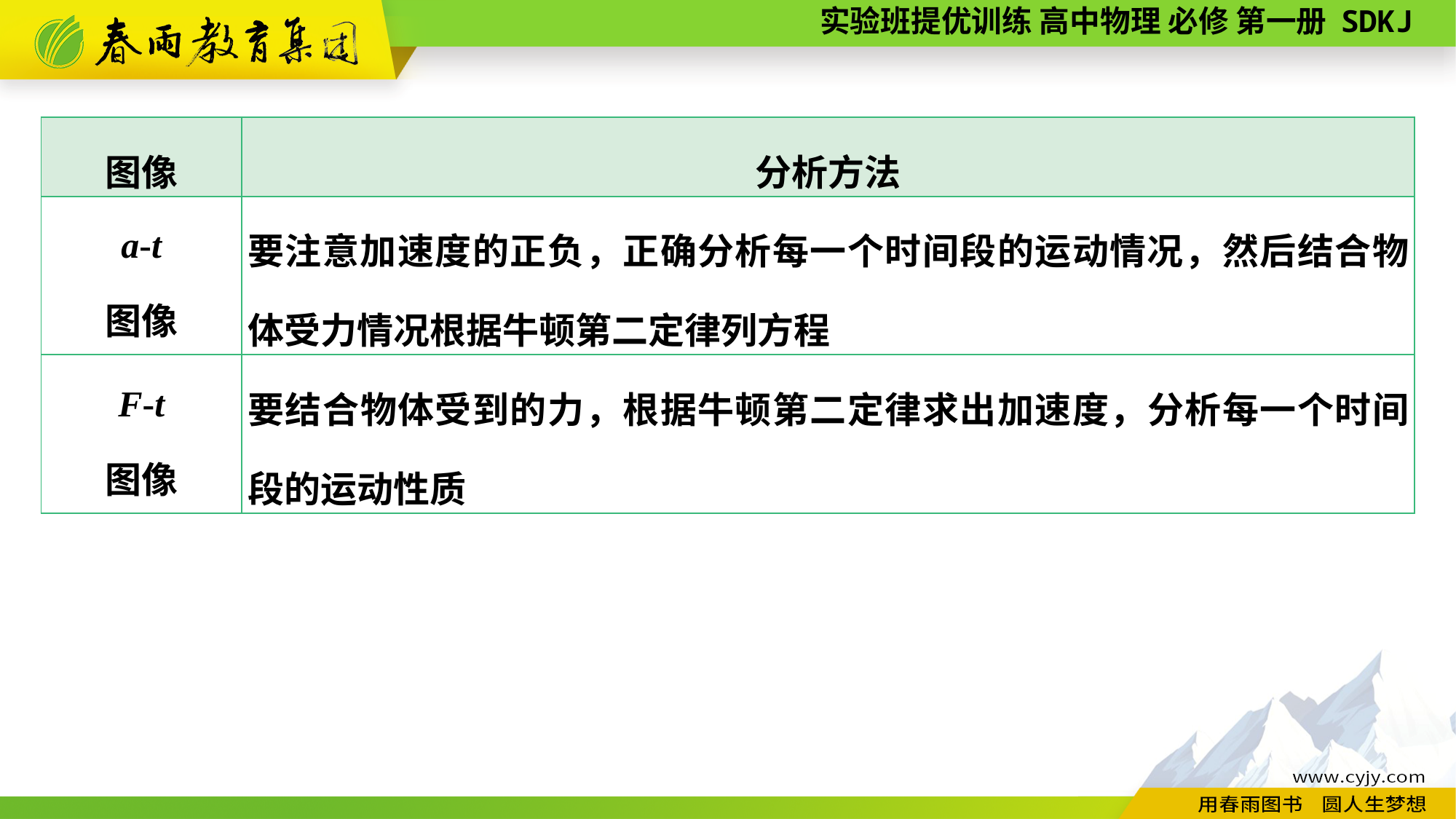

| 图像 | 分析方法 |
| --- | --- |
| a-t 图像 | 要注意加速度的正负，正确分析每一个时间段的运动情况，然后结合物体受力情况根据牛顿第二定律列方程 |
| F-t 图像 | 要结合物体受到的力，根据牛顿第二定律求出加速度，分析每一个时间段的运动性质 |